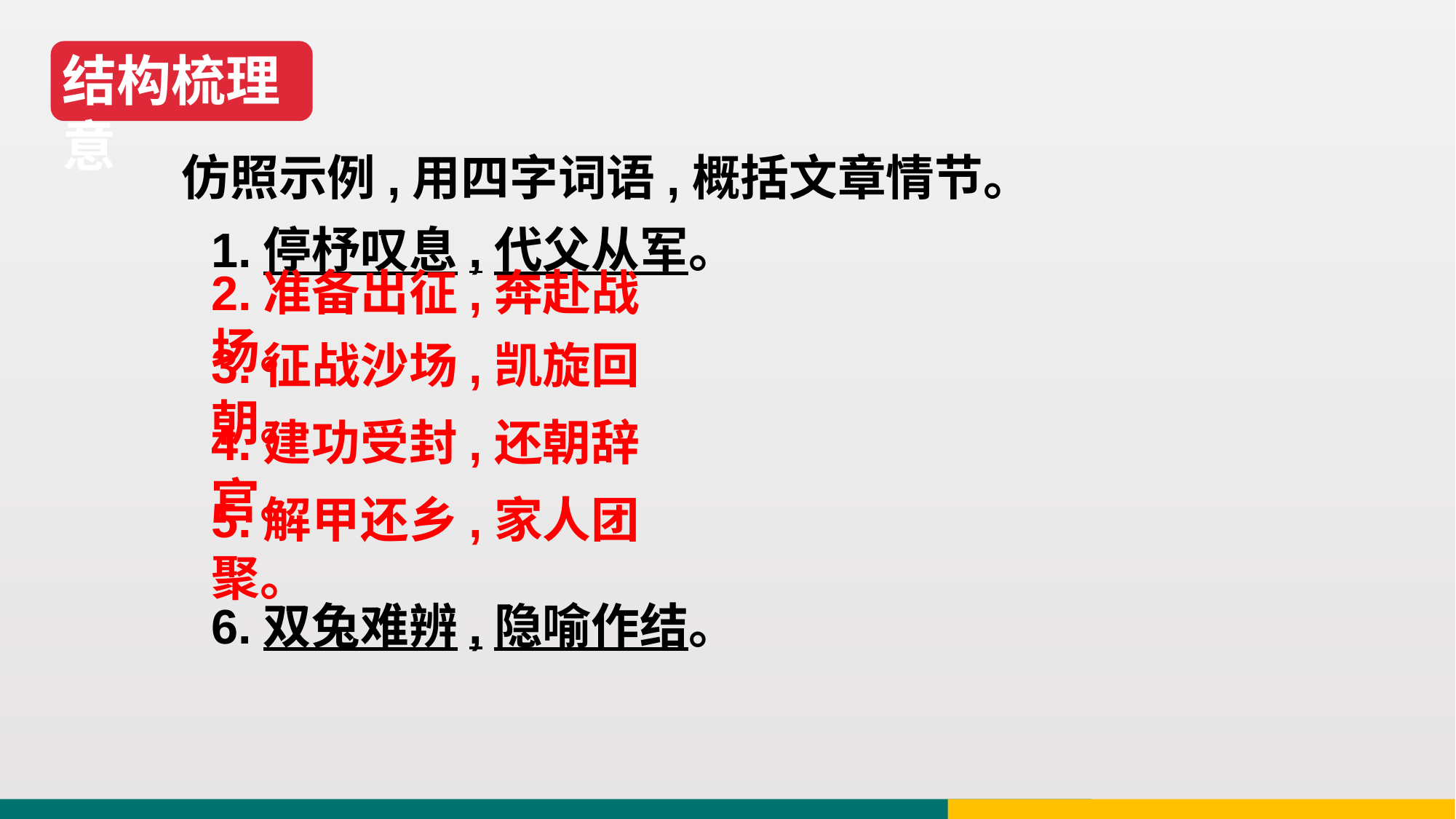

结构梳理意
仿照示例,用四字词语,概括文章情节。
1.停杼叹息,代父从军。
2.准备出征,奔赴战场。
3.征战沙场,凯旋回朝。
4.建功受封,还朝辞官。
5.解甲还乡,家人团聚。
6.双兔难辨,隐喻作结。